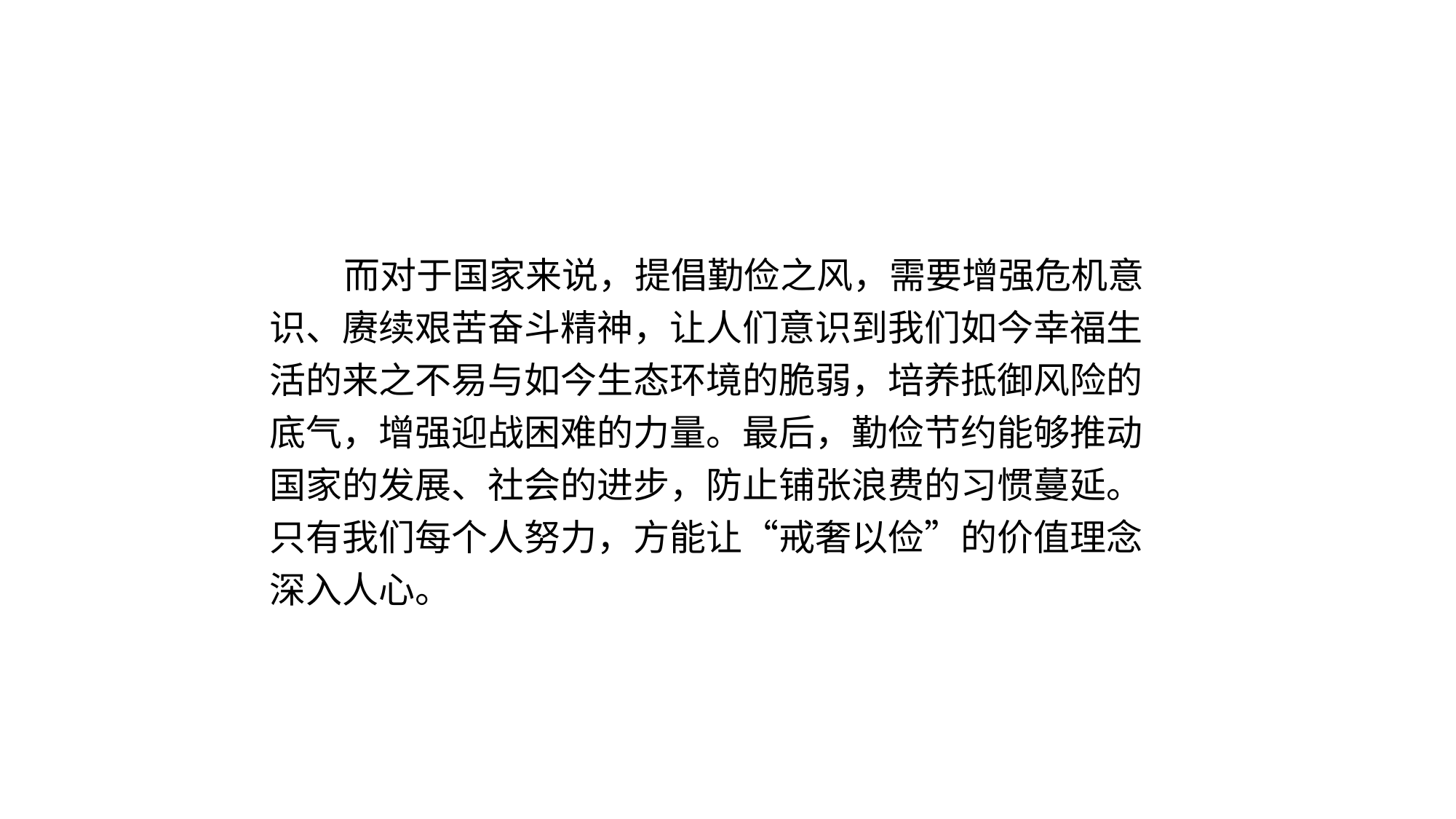

而对于国家来说，提倡勤俭之风，需要增强危机意识、赓续艰苦奋斗精神，让人们意识到我们如今幸福生活的来之不易与如今生态环境的脆弱，培养抵御风险的底气，增强迎战困难的力量。最后，勤俭节约能够推动国家的发展、社会的进步，防止铺张浪费的习惯蔓延。只有我们每个人努力，方能让“戒奢以俭”的价值理念深入人心。